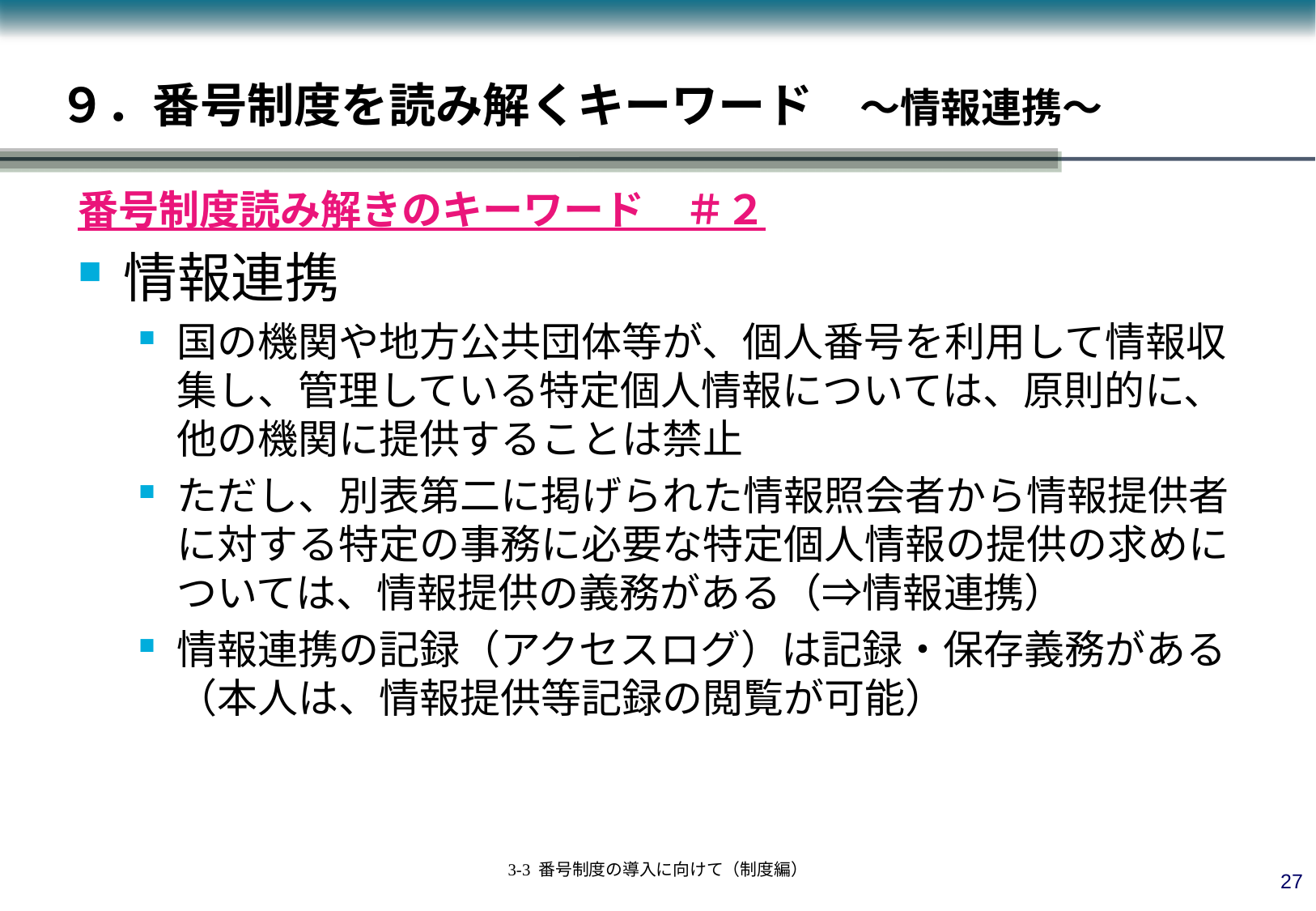

# ９．番号制度を読み解くキーワード　～情報連携～
番号制度読み解きのキーワード　＃２
情報連携
国の機関や地方公共団体等が、個人番号を利用して情報収集し、管理している特定個人情報については、原則的に、他の機関に提供することは禁止
ただし、別表第二に掲げられた情報照会者から情報提供者に対する特定の事務に必要な特定個人情報の提供の求めについては、情報提供の義務がある（⇒情報連携）
情報連携の記録（アクセスログ）は記録・保存義務がある（本人は、情報提供等記録の閲覧が可能）

27
3-3 番号制度の導入に向けて（制度編）